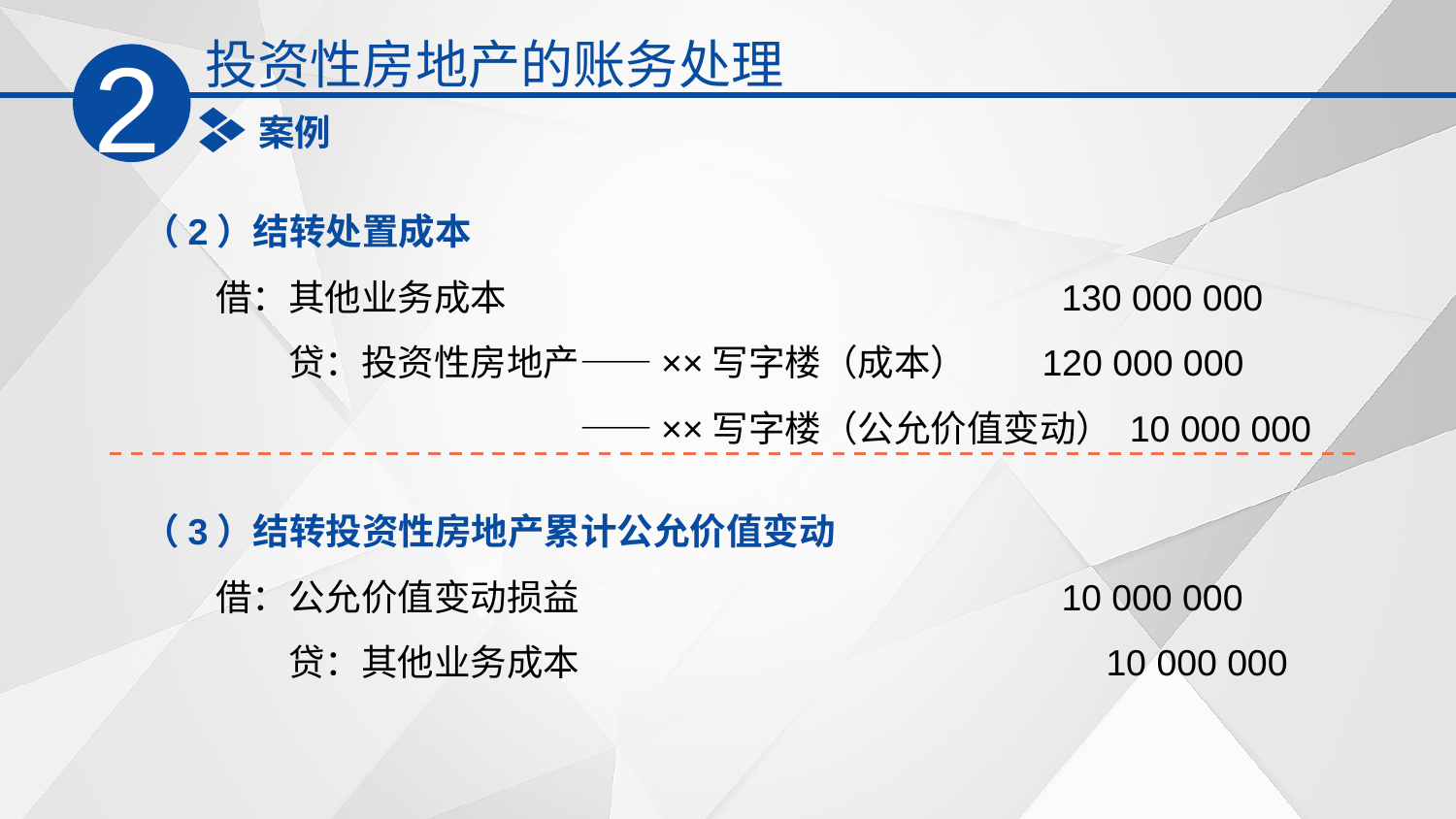

投资性房地产的账务处理
2

案例

（2）结转处置成本
　　借：其他业务成本　　　　　　　　　　　　　　　130 000 000
　　　　贷：投资性房地产——××写字楼（成本）        120 000 000
　　　　　　　　　　　　——××写字楼（公允价值变动） 10 000 000
（3）结转投资性房地产累计公允价值变动
　　借：公允价值变动损益　　　　　　　　　　　　　10 000 000
　　　　贷：其他业务成本　　　　　　　　　　　　　　 10 000 000